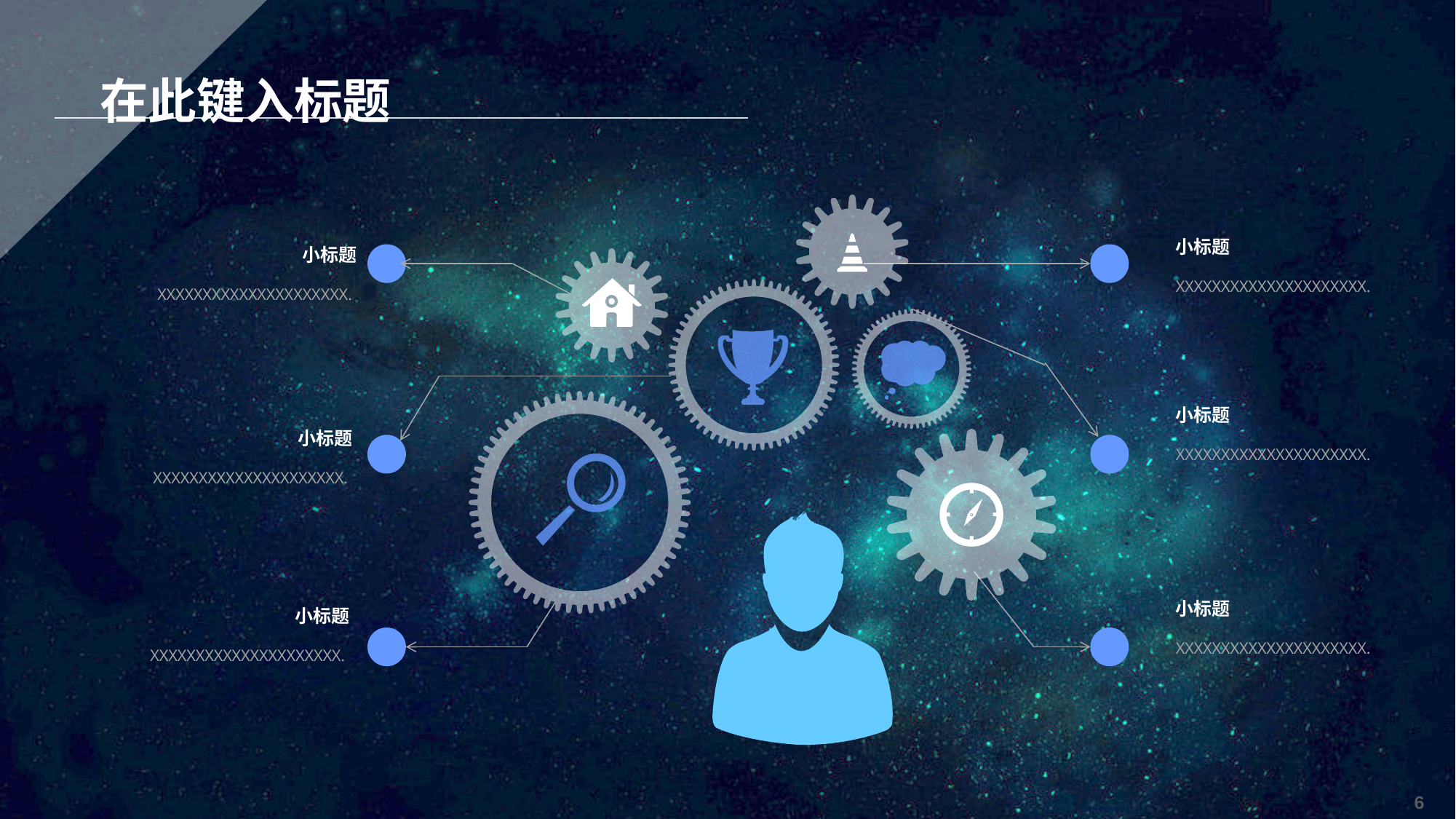

在此键入标题

小标题
XXXXXXXXXXXXXXXXXXXXX.
小标题
XXXXXXXXXXXXXXXXXXXXX.

小标题
XXXXXXXXXXXXXXXXXXXXX.

小标题
XXXXXXXXXXXXXXXXXXXXX.

小标题
XXXXXXXXXXXXXXXXXXXXX.
小标题
XXXXXXXXXXXXXXXXXXXXX.